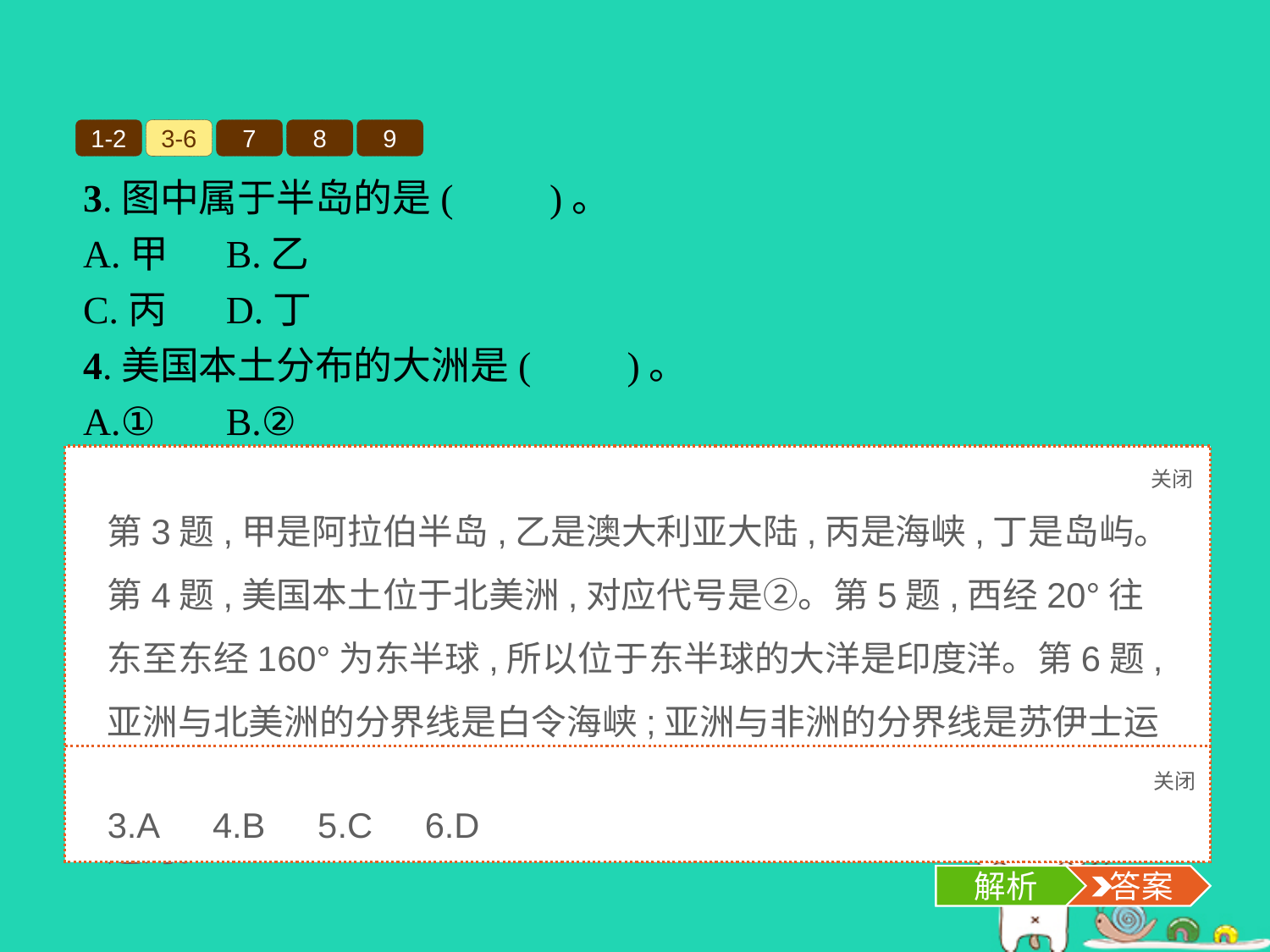

1-2
3-6
7
8
9
3.图中属于半岛的是(　　)。
A.甲	B.乙
C.丙	D.丁
4.美国本土分布的大洲是(　　)。
A.①	B.②
C.③	D.④
5.全部位于东半球的大洋是(　　)。
A.E	B.F
C.G	D.H
6.②④两大洲的分界线是(　　)。
A.苏伊士运河		B.巴拿马运河
C.土耳其海峡		D.白令海峡

关闭
解析

第3题,甲是阿拉伯半岛,乙是澳大利亚大陆,丙是海峡,丁是岛屿。第4题,美国本土位于北美洲,对应代号是②。第5题,西经20°往东至东经160°为东半球,所以位于东半球的大洋是印度洋。第6题,亚洲与北美洲的分界线是白令海峡;亚洲与非洲的分界线是苏伊士运河;亚欧的分界线之一是土耳其海峡;南、北美洲的分界线是巴拿马运河。

关闭
解析
  答案

3.A　4.B　5.C　6.D
解析
  答案